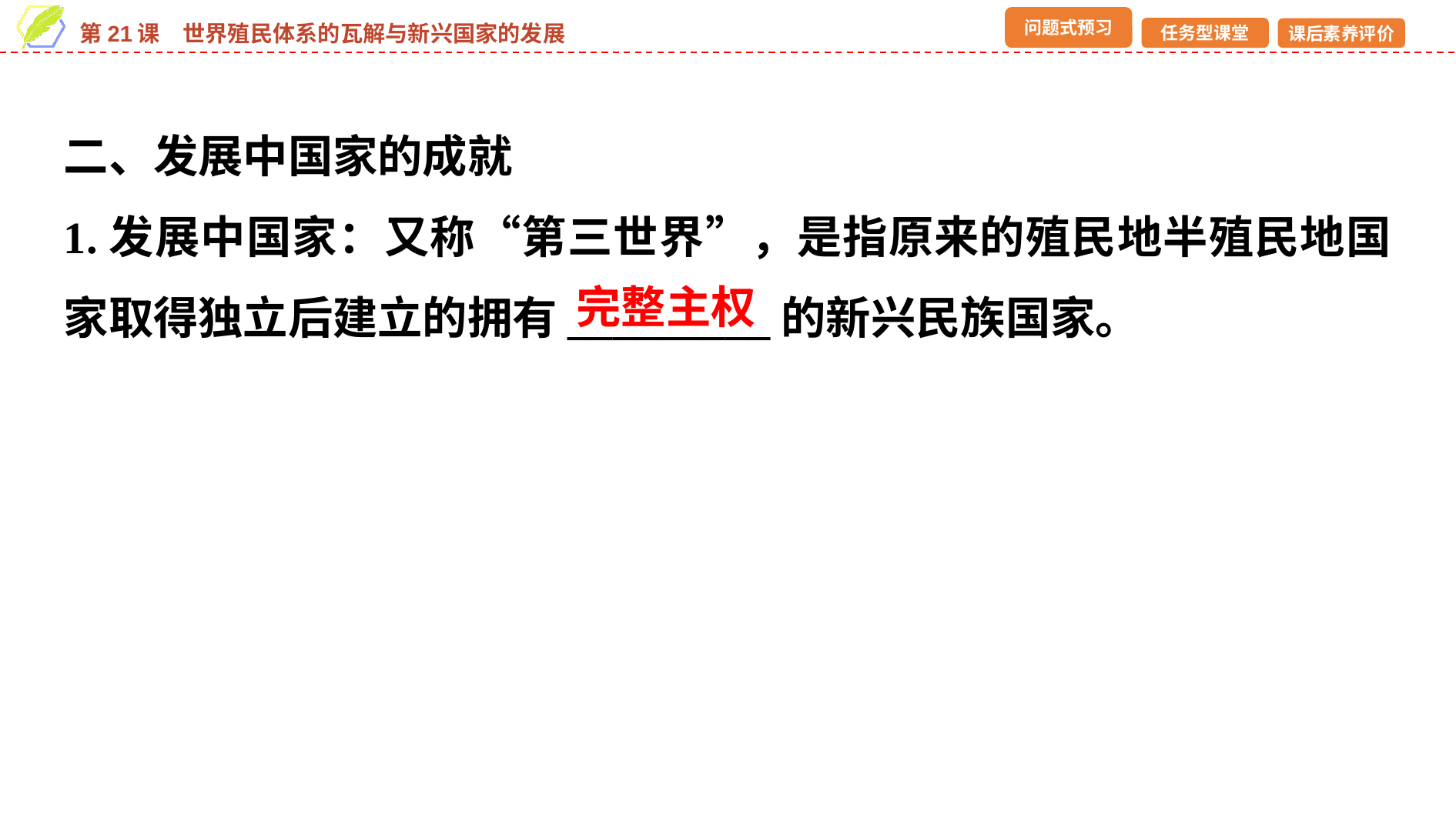

二、发展中国家的成就
1.发展中国家：又称“第三世界”，是指原来的殖民地半殖民地国家取得独立后建立的拥有_________的新兴民族国家。
完整主权